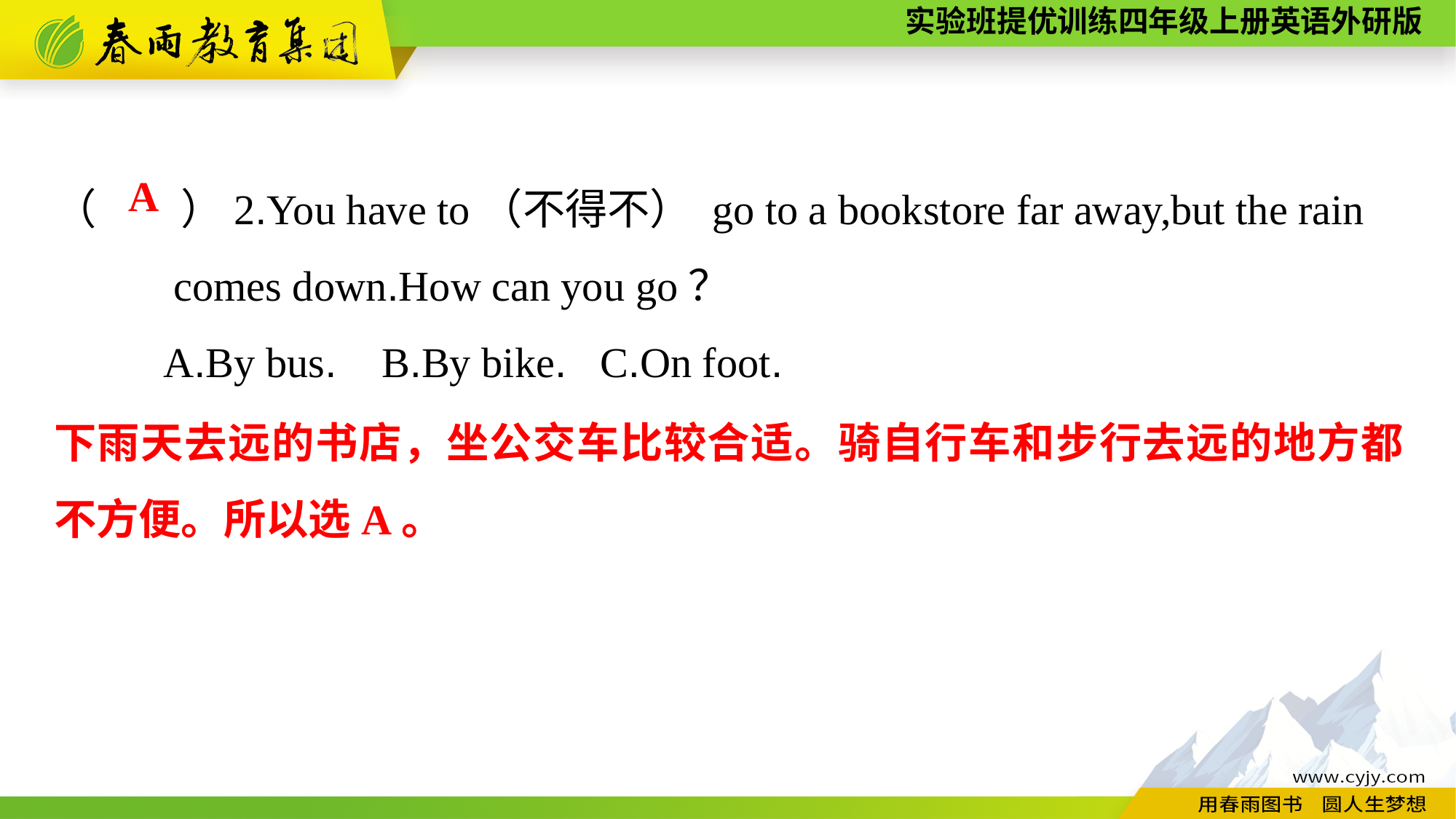

（　　）2.You have to（不得不） go to a bookstore far away,but the rain
	 comes down.How can you go？
	A.By bus.	B.By bike.	C.On foot.
A
下雨天去远的书店，坐公交车比较合适。骑自行车和步行去远的地方都不方便。所以选A。